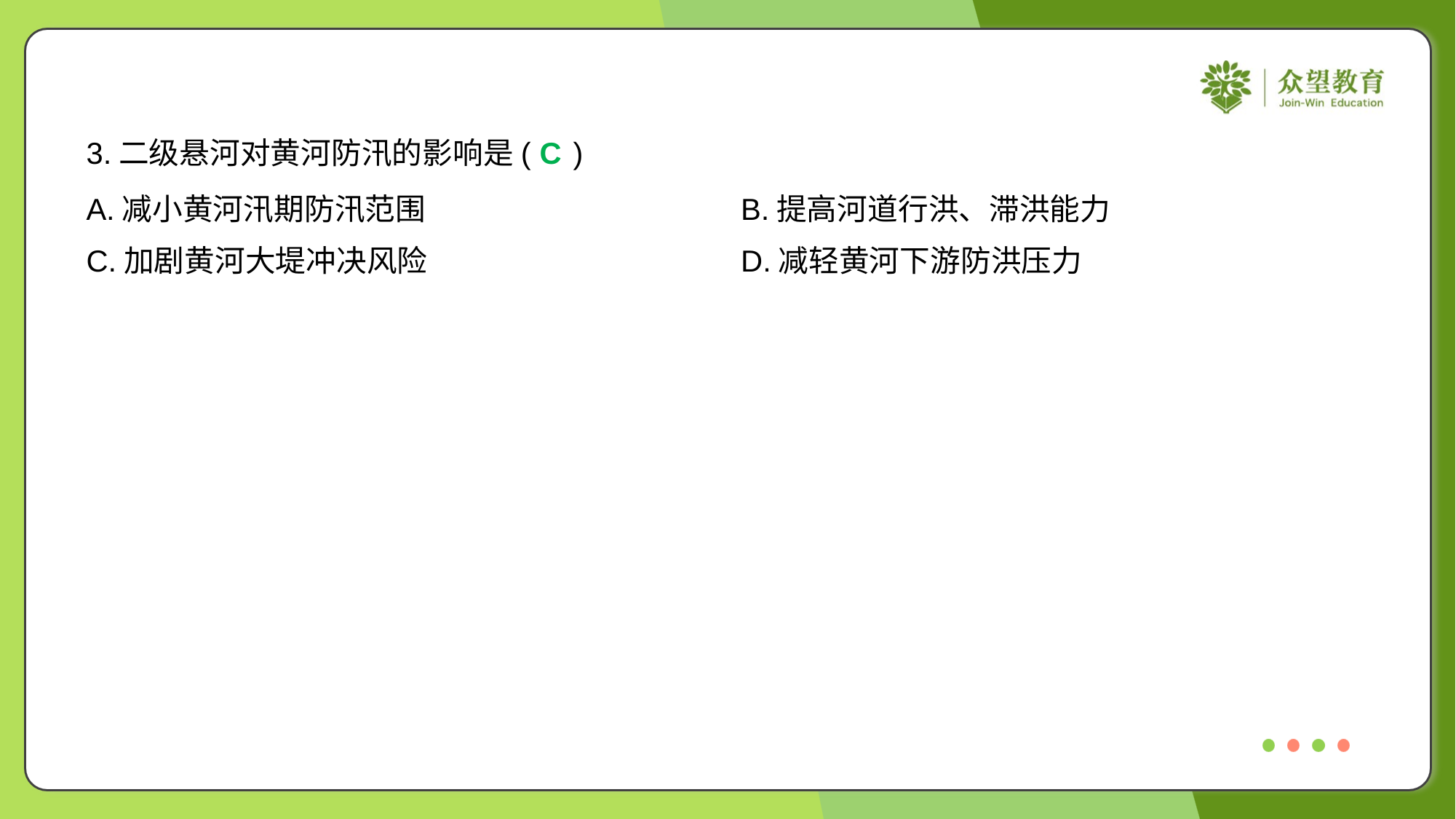

3.二级悬河对黄河防汛的影响是(     )
C
A.减小黄河汛期防汛范围	B.提高河道行洪、滞洪能力
C.加剧黄河大堤冲决风险	D.减轻黄河下游防洪压力